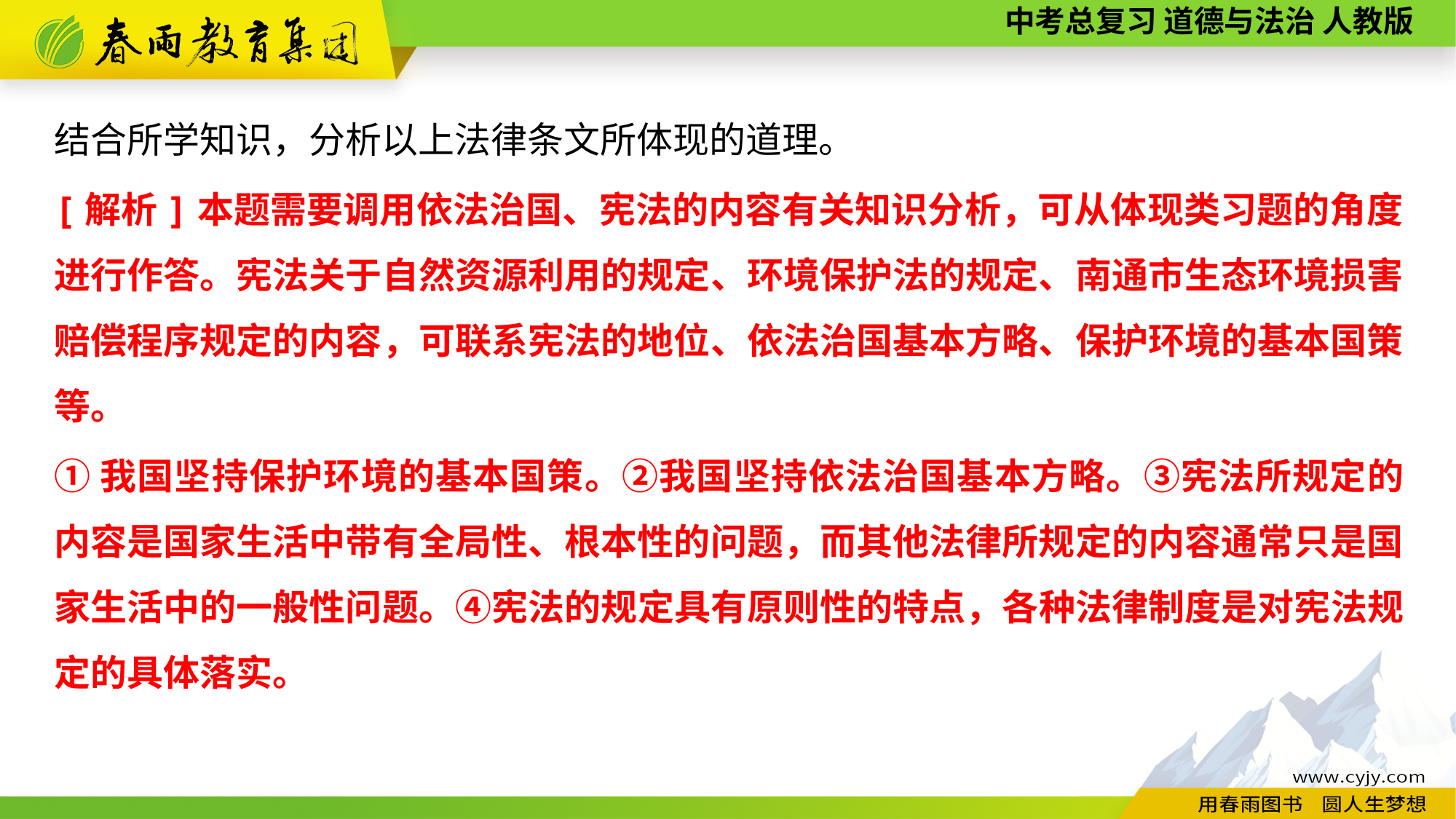

结合所学知识，分析以上法律条文所体现的道理。
[解析]本题需要调用依法治国、宪法的内容有关知识分析，可从体现类习题的角度进行作答。宪法关于自然资源利用的规定、环境保护法的规定、南通市生态环境损害赔偿程序规定的内容，可联系宪法的地位、依法治国基本方略、保护环境的基本国策等。
①我国坚持保护环境的基本国策。②我国坚持依法治国基本方略。③宪法所规定的内容是国家生活中带有全局性、根本性的问题，而其他法律所规定的内容通常只是国家生活中的一般性问题。④宪法的规定具有原则性的特点，各种法律制度是对宪法规定的具体落实。